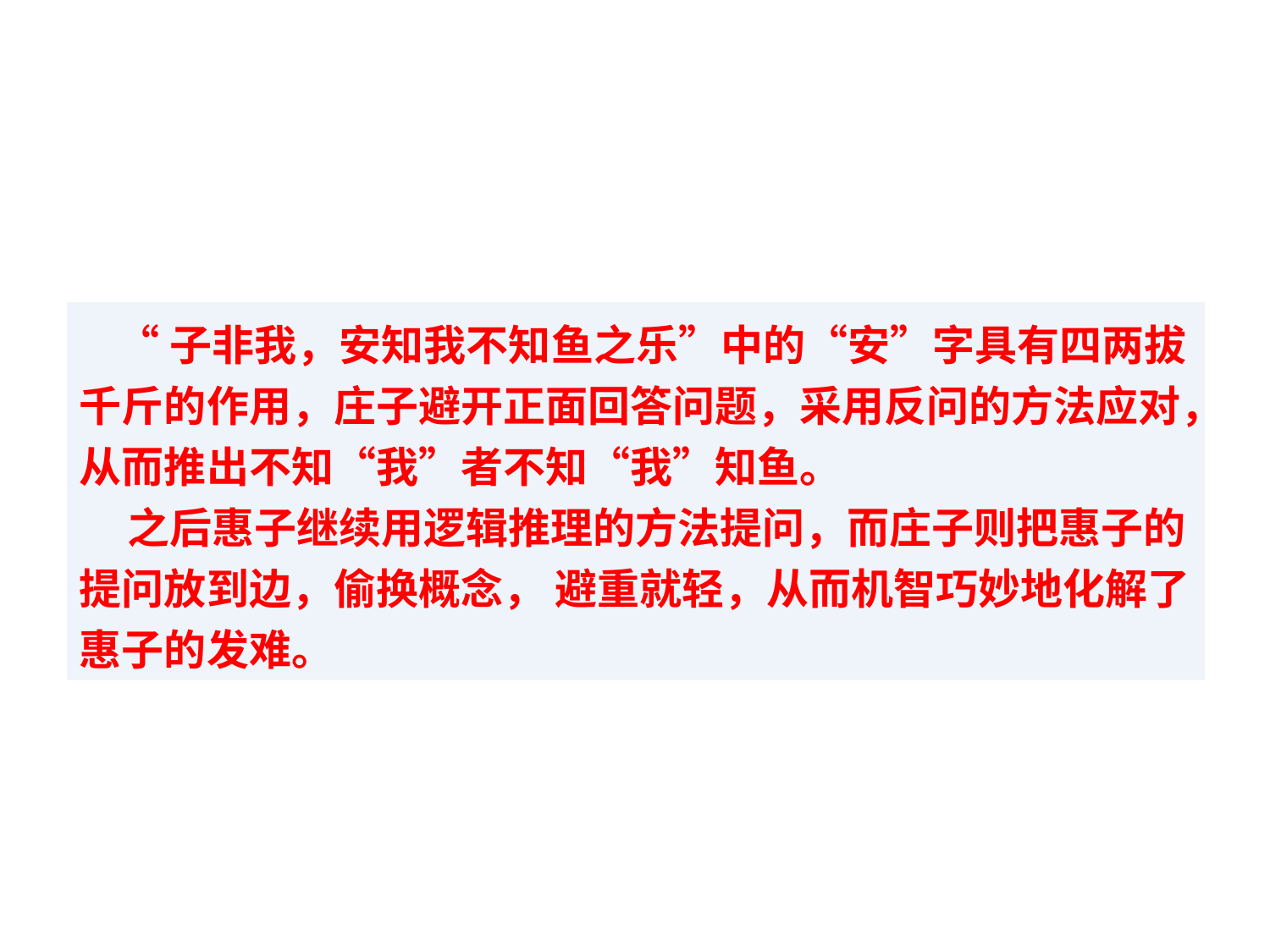

#
    “子非我，安知我不知鱼之乐”中的“安”字具有四两拔千斤的作用，庄子避开正面回答问题，采用反问的方法应对，从而推出不知“我”者不知“我”知鱼。
    之后惠子继续用逻辑推理的方法提问，而庄子则把惠子的提问放到边，偷换概念， 避重就轻，从而机智巧妙地化解了惠子的发难。